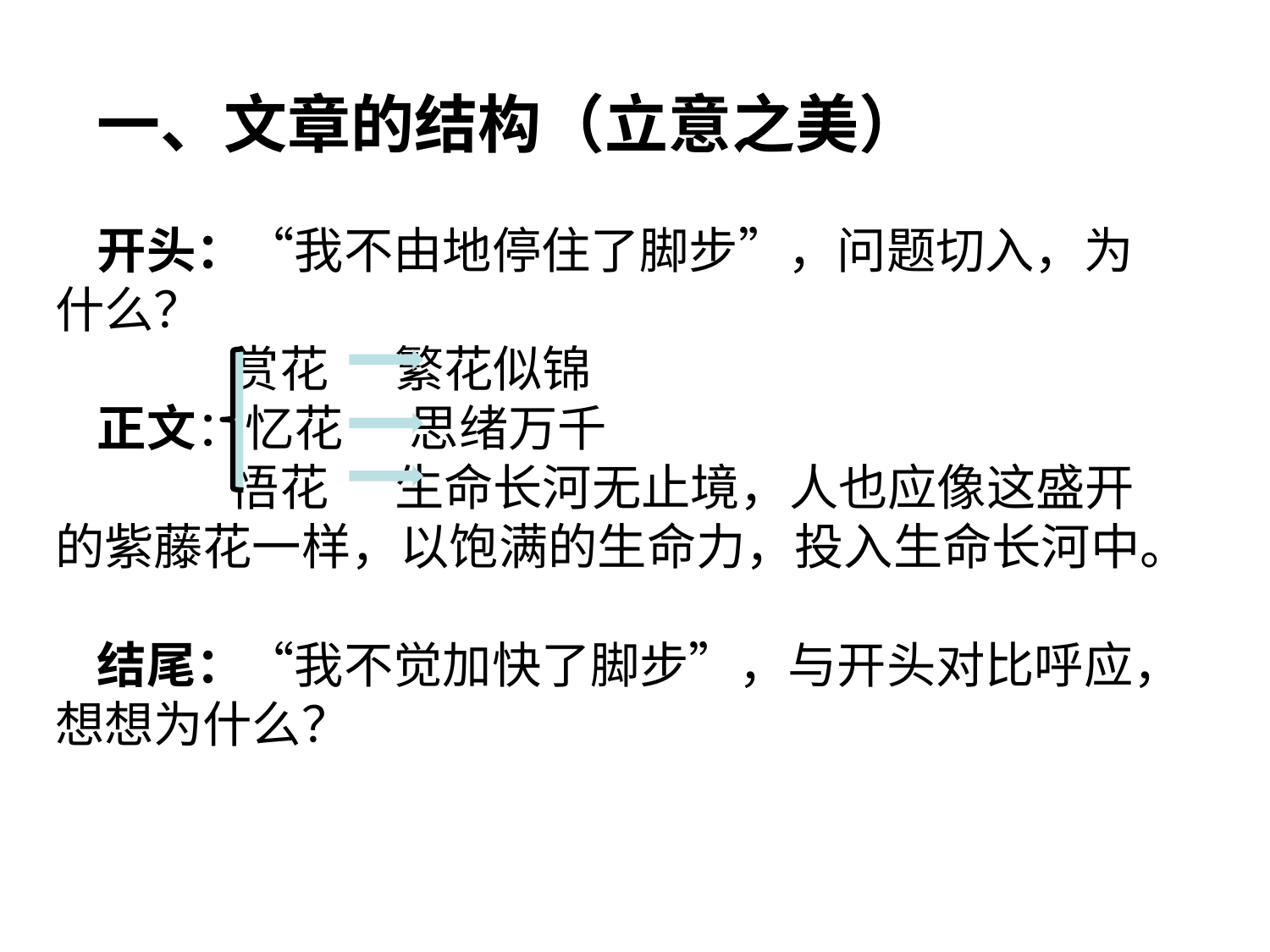

一、文章的结构（立意之美）

开头：“我不由地停住了脚步”，问题切入，为 什么？
           赏花      繁花似锦
正文：忆花      思绪万千
           悟花      生命长河无止境，人也应像这盛开 的紫藤花一样，以饱满的生命力，投入生命长河中。

结尾：“我不觉加快了脚步”，与开头对比呼应，想想为什么？